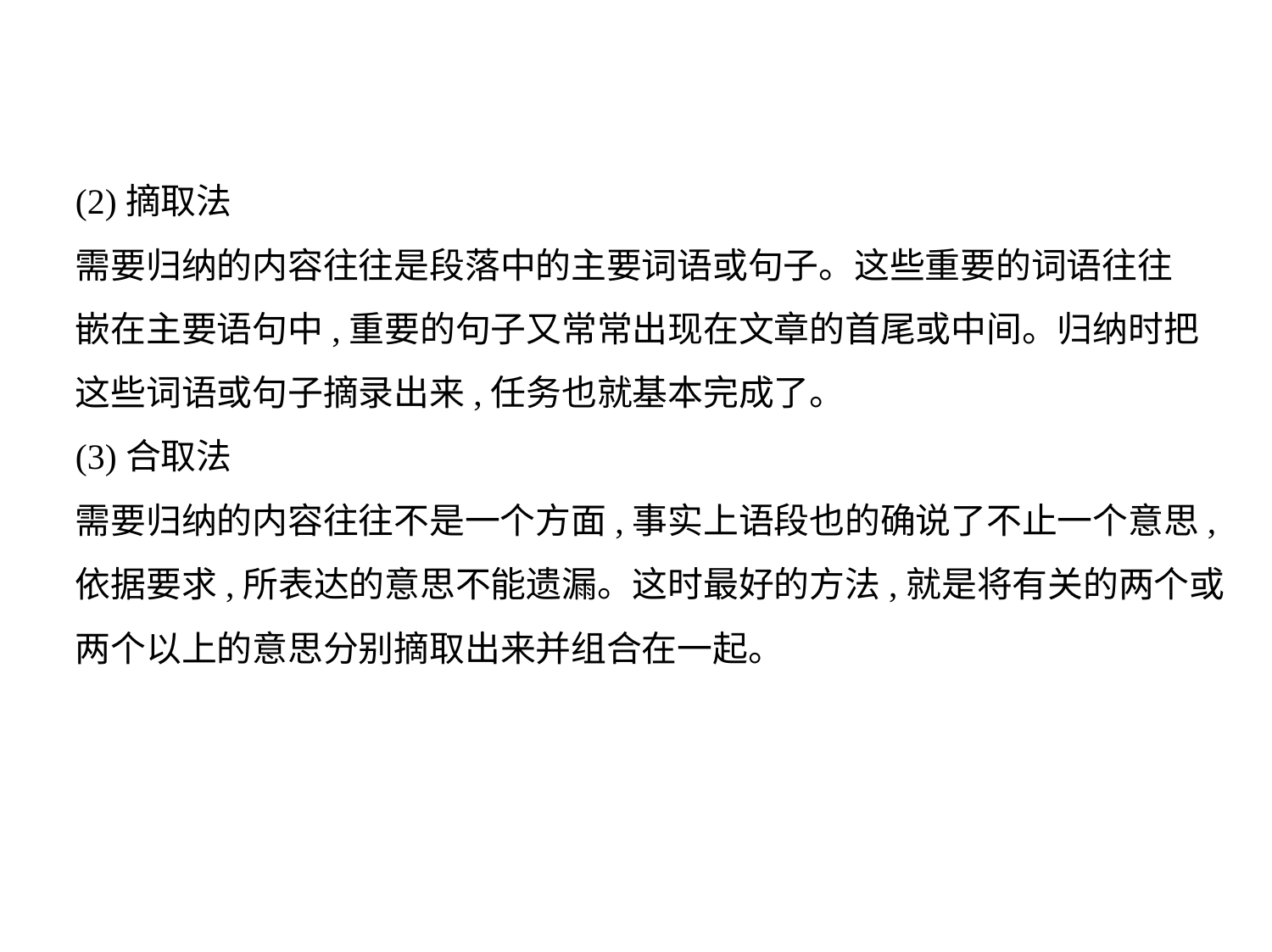

(2)摘取法
需要归纳的内容往往是段落中的主要词语或句子。这些重要的词语往往
嵌在主要语句中,重要的句子又常常出现在文章的首尾或中间。归纳时把
这些词语或句子摘录出来,任务也就基本完成了。
(3)合取法
需要归纳的内容往往不是一个方面,事实上语段也的确说了不止一个意思,
依据要求,所表达的意思不能遗漏。这时最好的方法,就是将有关的两个或
两个以上的意思分别摘取出来并组合在一起。